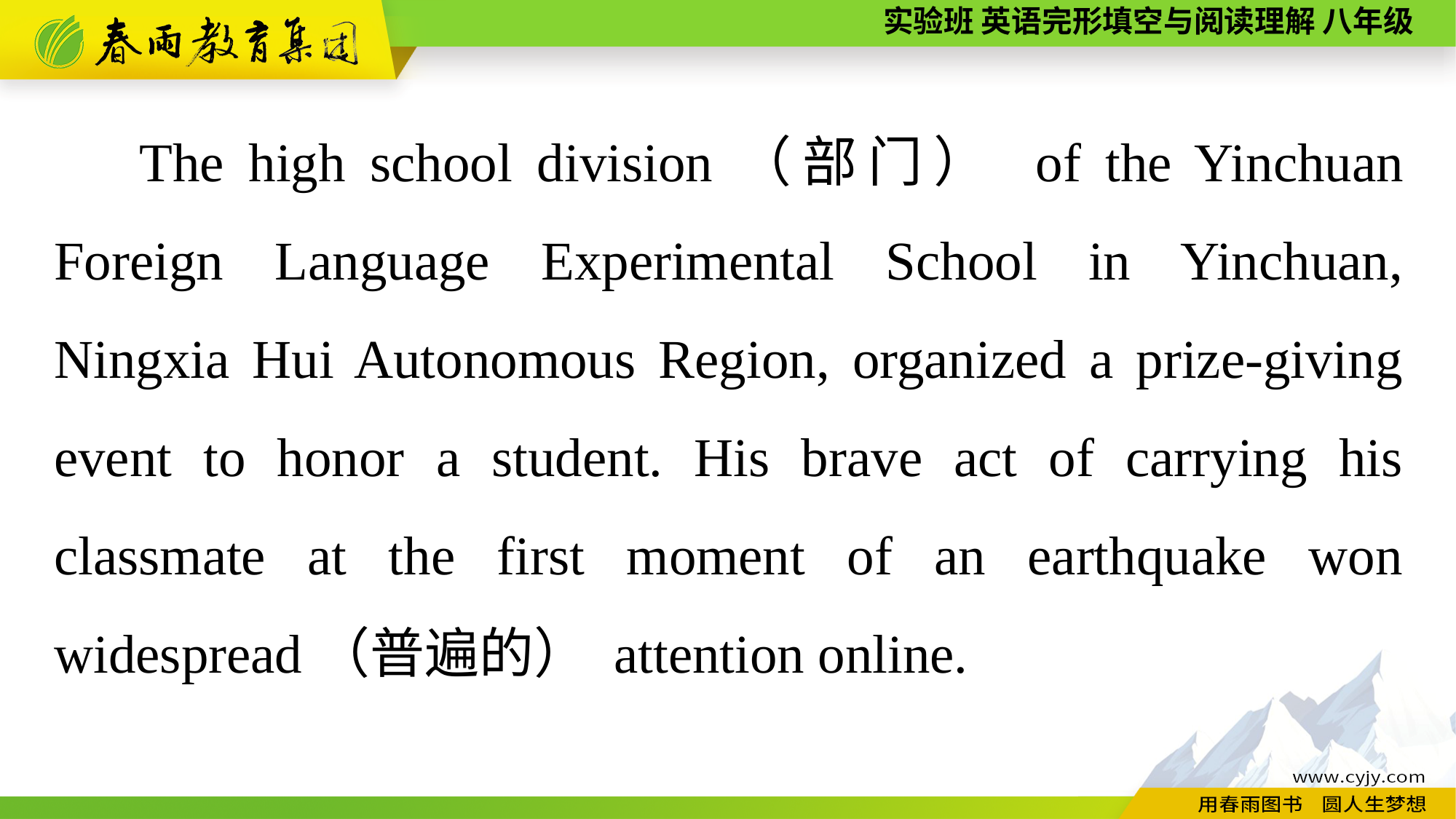

The high school division（部门） of the Yinchuan Foreign Language Experimental School in Yinchuan, Ningxia Hui Autonomous Region, organized a prize-giving event to honor a student. His brave act of carrying his classmate at the first moment of an earthquake won widespread（普遍的） attention online.